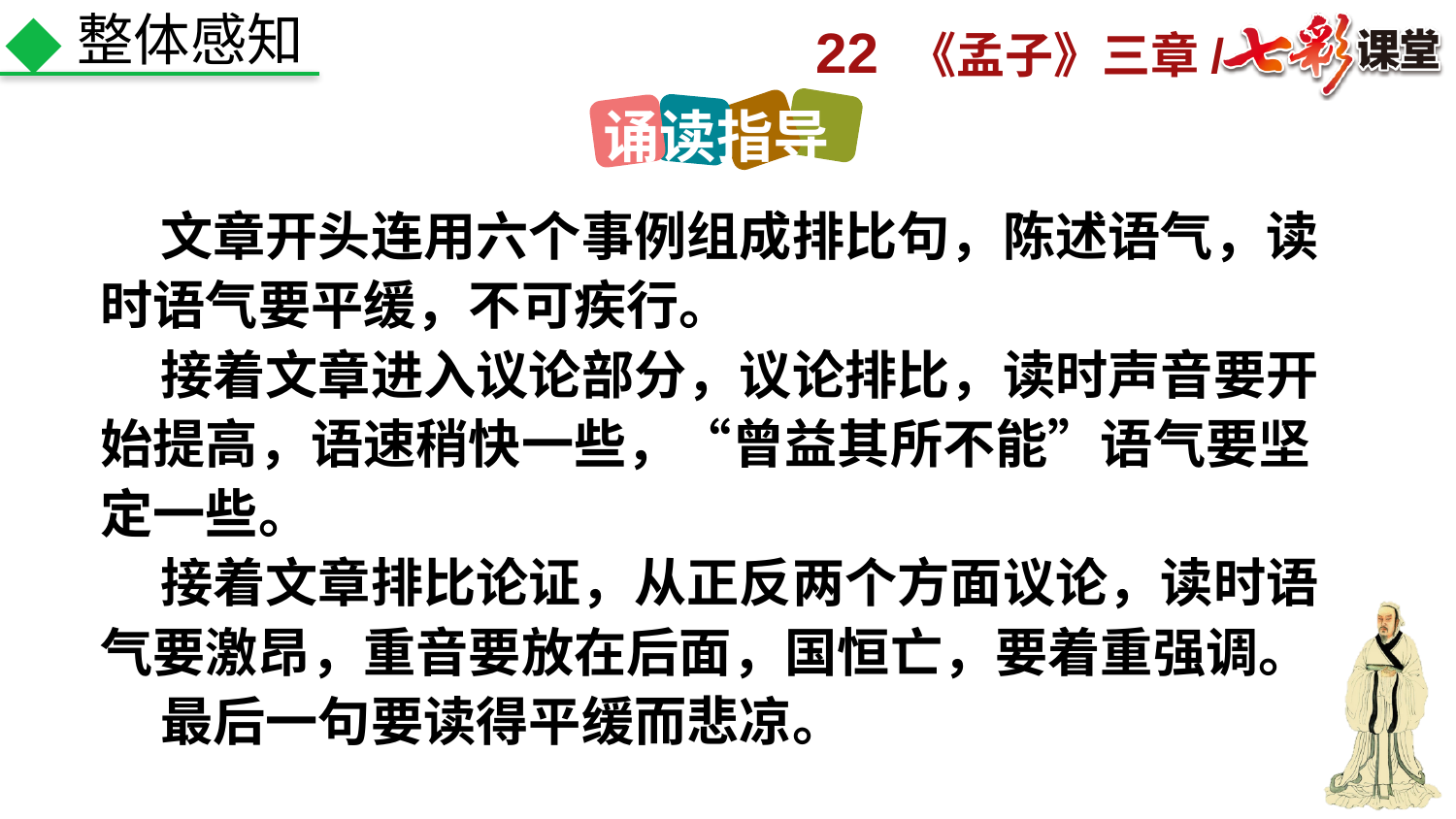

整体感知

诵读指导

    文章开头连用六个事例组成排比句，陈述语气，读时语气要平缓，不可疾行。
    接着文章进入议论部分，议论排比，读时声音要开始提高，语速稍快一些，“曾益其所不能”语气要坚定一些。
    接着文章排比论证，从正反两个方面议论，读时语气要激昂，重音要放在后面，国恒亡，要着重强调。
    最后一句要读得平缓而悲凉。